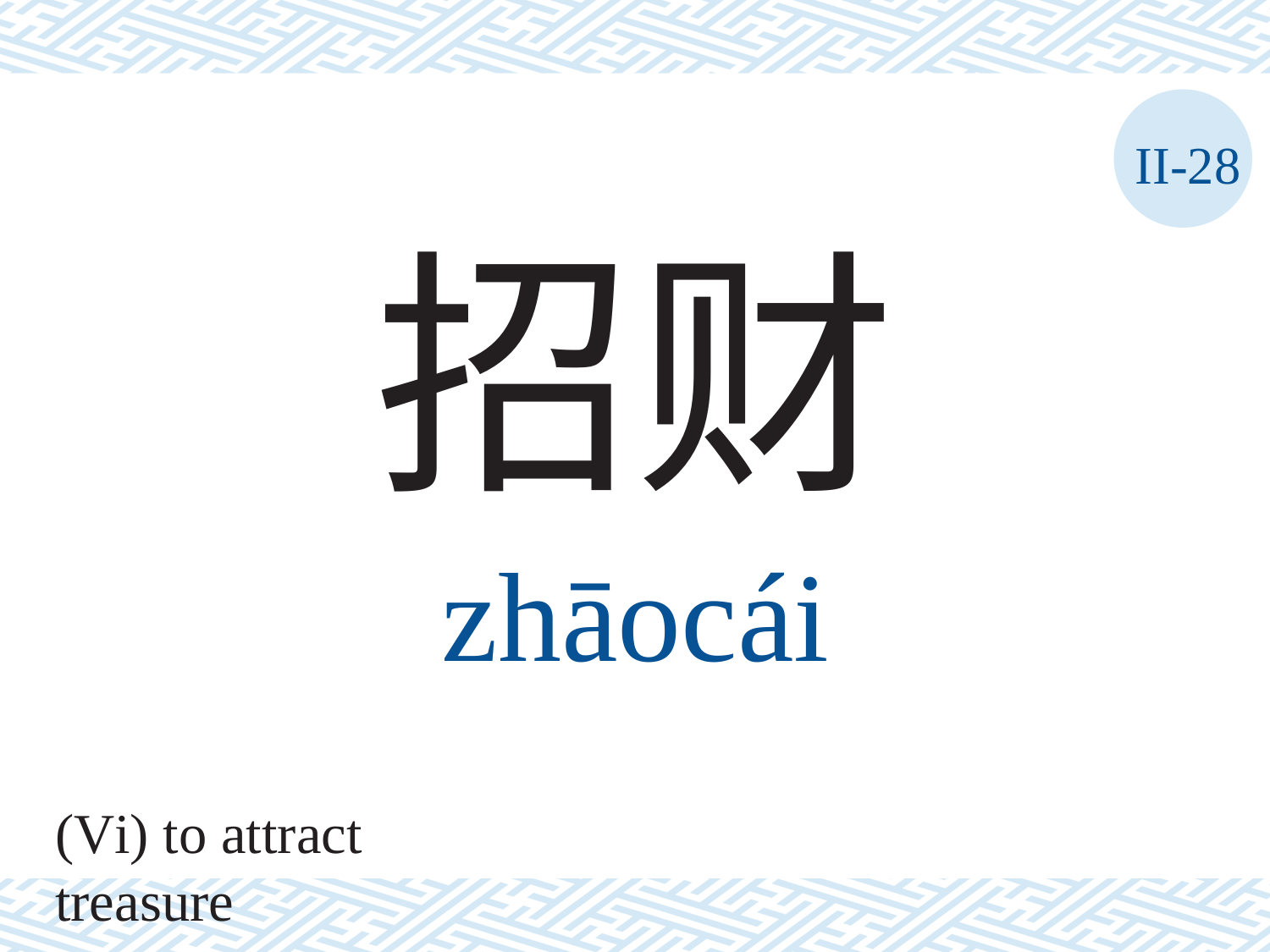

II-28
招财
zhāocái
(Vi) to attract treasure